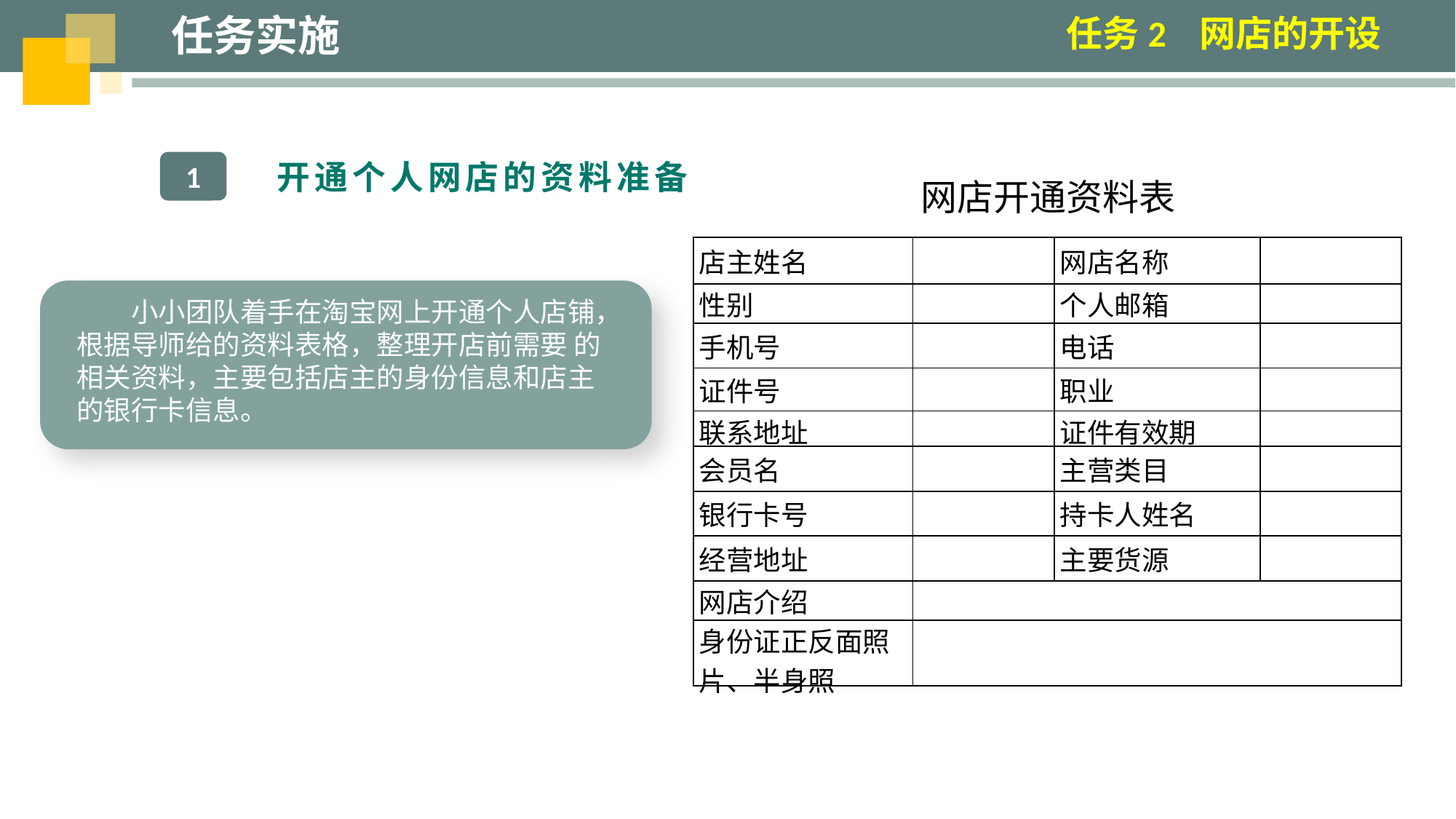

任务实施
任务2   网店的开设

 开通个人网店的资料准备
1
网店开通资料表
| 店主姓名 |  | 网店名称 |  |
| --- | --- | --- | --- |
| 性别 |  | 个人邮箱 |  |
| 手机号 |  | 电话 |  |
| 证件号 |  | 职业 |  |
| 联系地址 |  | 证件有效期 |  |
| 会员名 |  | 主营类目 |  |
| 银行卡号 |  | 持卡人姓名 |  |
| 经营地址 |  | 主要货源 |  |
| 网店介绍 |  |  |  |
| 身份证正反面照片、半身照 |  |  |  |

小小团队着手在淘宝网上开通个人店铺，根据导师给的资料表格，整理开店前需要 的相关资料，主要包括店主的身份信息和店主的银行卡信息。